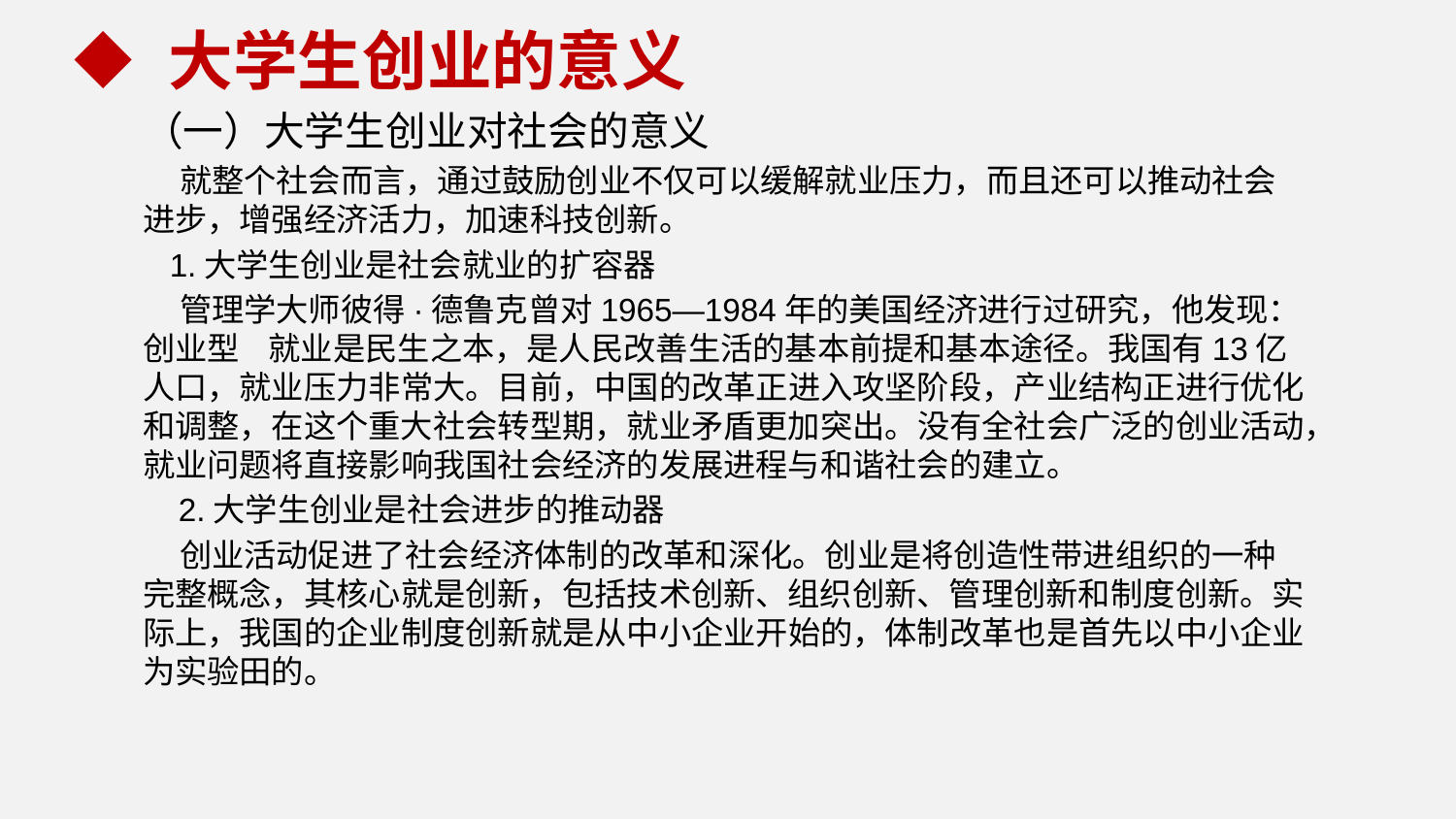

大学生创业的意义
（一）大学生创业对社会的意义
    就整个社会而言，通过鼓励创业不仅可以缓解就业压力，而且还可以推动社会进步，增强经济活力，加速科技创新。
   1.大学生创业是社会就业的扩容器
    管理学大师彼得·德鲁克曾对1965—1984年的美国经济进行过研究，他发现：创业型    就业是民生之本，是人民改善生活的基本前提和基本途径。我国有13亿人口，就业压力非常大。目前，中国的改革正进入攻坚阶段，产业结构正进行优化和调整，在这个重大社会转型期，就业矛盾更加突出。没有全社会广泛的创业活动，就业问题将直接影响我国社会经济的发展进程与和谐社会的建立。
    2.大学生创业是社会进步的推动器
    创业活动促进了社会经济体制的改革和深化。创业是将创造性带进组织的一种完整概念，其核心就是创新，包括技术创新、组织创新、管理创新和制度创新。实际上，我国的企业制度创新就是从中小企业开始的，体制改革也是首先以中小企业为实验田的。